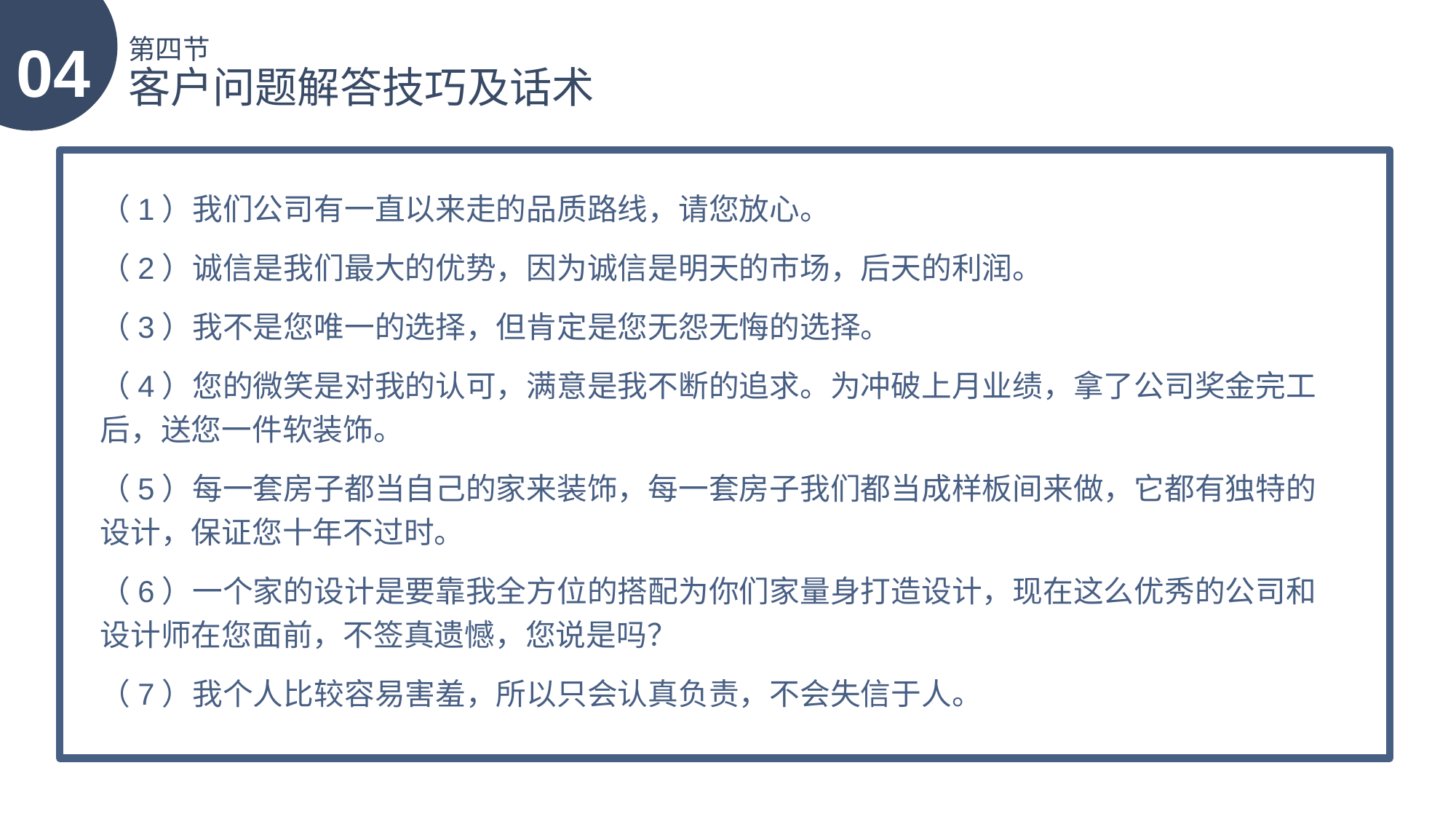

04
第四节
客户问题解答技巧及话术

（1）我们公司有一直以来走的品质路线，请您放心。
（2）诚信是我们最大的优势，因为诚信是明天的市场，后天的利润。
（3）我不是您唯一的选择，但肯定是您无怨无悔的选择。
（4）您的微笑是对我的认可，满意是我不断的追求。为冲破上月业绩，拿了公司奖金完工后，送您一件软装饰。
（5）每一套房子都当自己的家来装饰，每一套房子我们都当成样板间来做，它都有独特的设计，保证您十年不过时。
（6）一个家的设计是要靠我全方位的搭配为你们家量身打造设计，现在这么优秀的公司和设计师在您面前，不签真遗憾，您说是吗？
（7）我个人比较容易害羞，所以只会认真负责，不会失信于人。